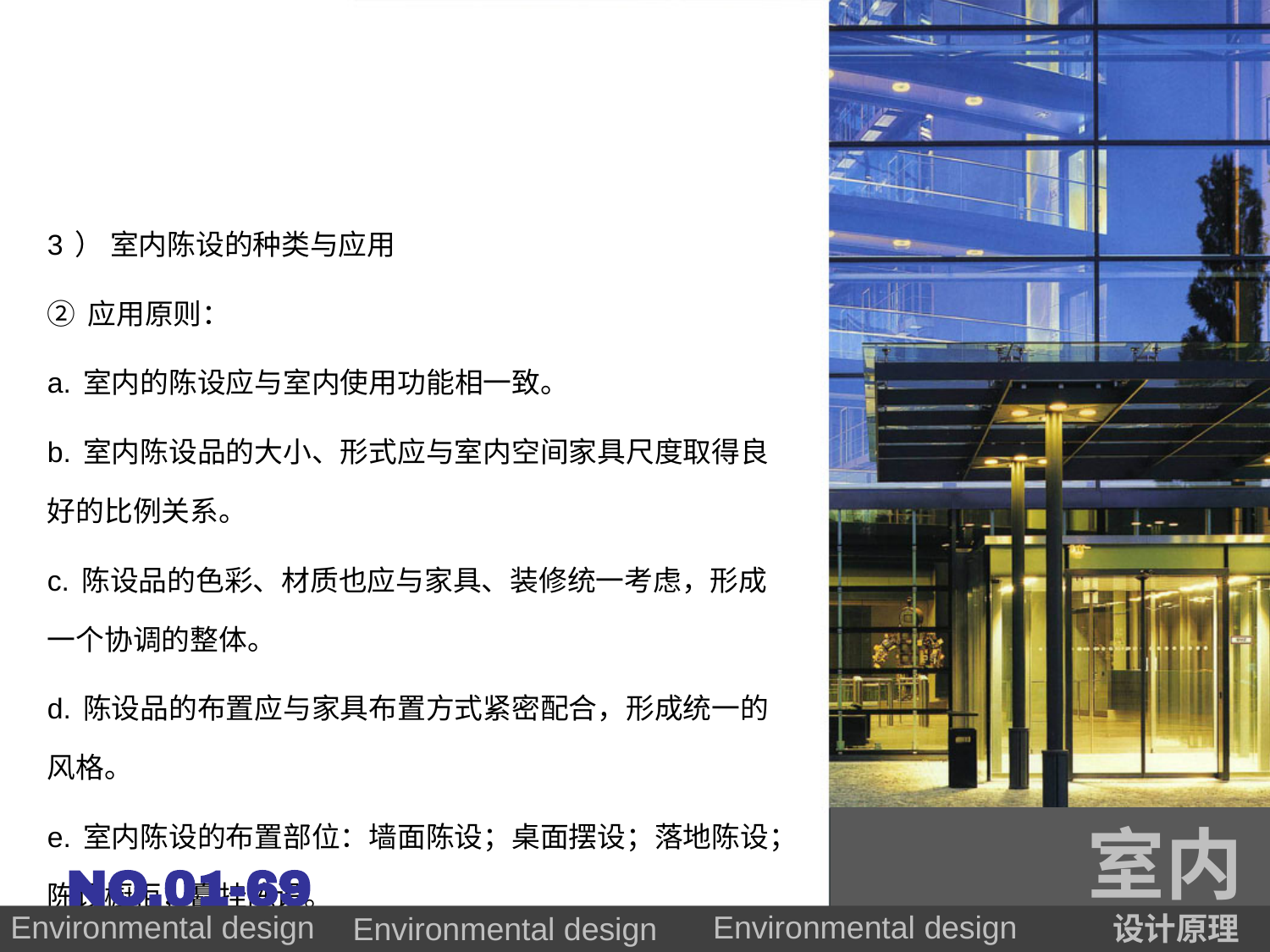

3） 室内陈设的种类与应用
②应用原则：
a.室内的陈设应与室内使用功能相一致。
b.室内陈设品的大小、形式应与室内空间家具尺度取得良好的比例关系。
c.陈设品的色彩、材质也应与家具、装修统一考虑，形成一个协调的整体。
d.陈设品的布置应与家具布置方式紧密配合，形成统一的风格。
e.室内陈设的布置部位：墙面陈设；桌面摆设；落地陈设；陈设橱柜；矗挂陈设。
室内

NO.01-69
设计原理
Environmental design
Environmental design
Environmental design